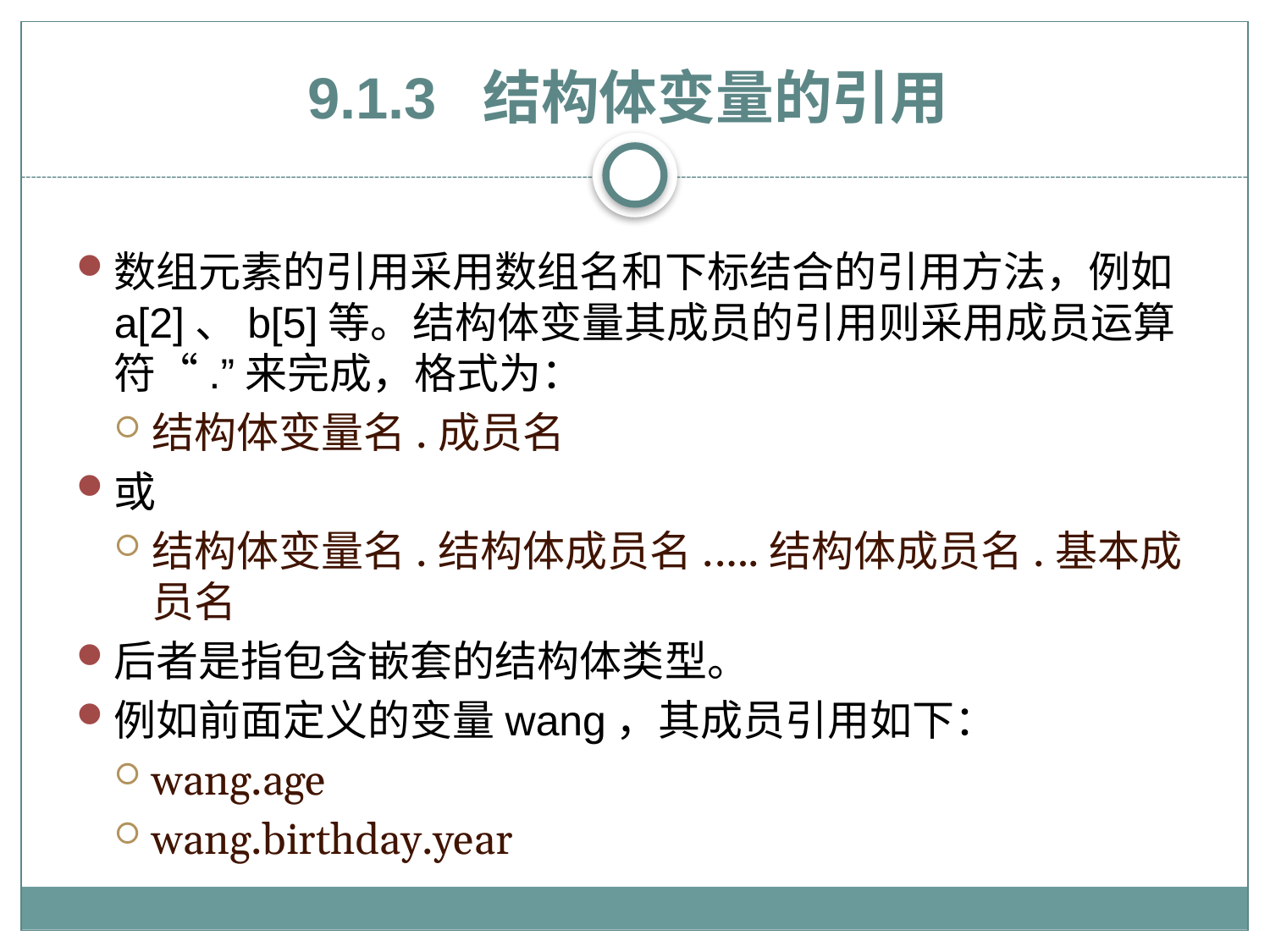

# 9.1.3  结构体变量的引用
数组元素的引用采用数组名和下标结合的引用方法，例如a[2]、b[5]等。结构体变量其成员的引用则采用成员运算符“.”来完成，格式为：
结构体变量名.成员名
或
结构体变量名.结构体成员名.….结构体成员名.基本成员名
后者是指包含嵌套的结构体类型。
例如前面定义的变量wang，其成员引用如下：
wang.age
wang.birthday.year